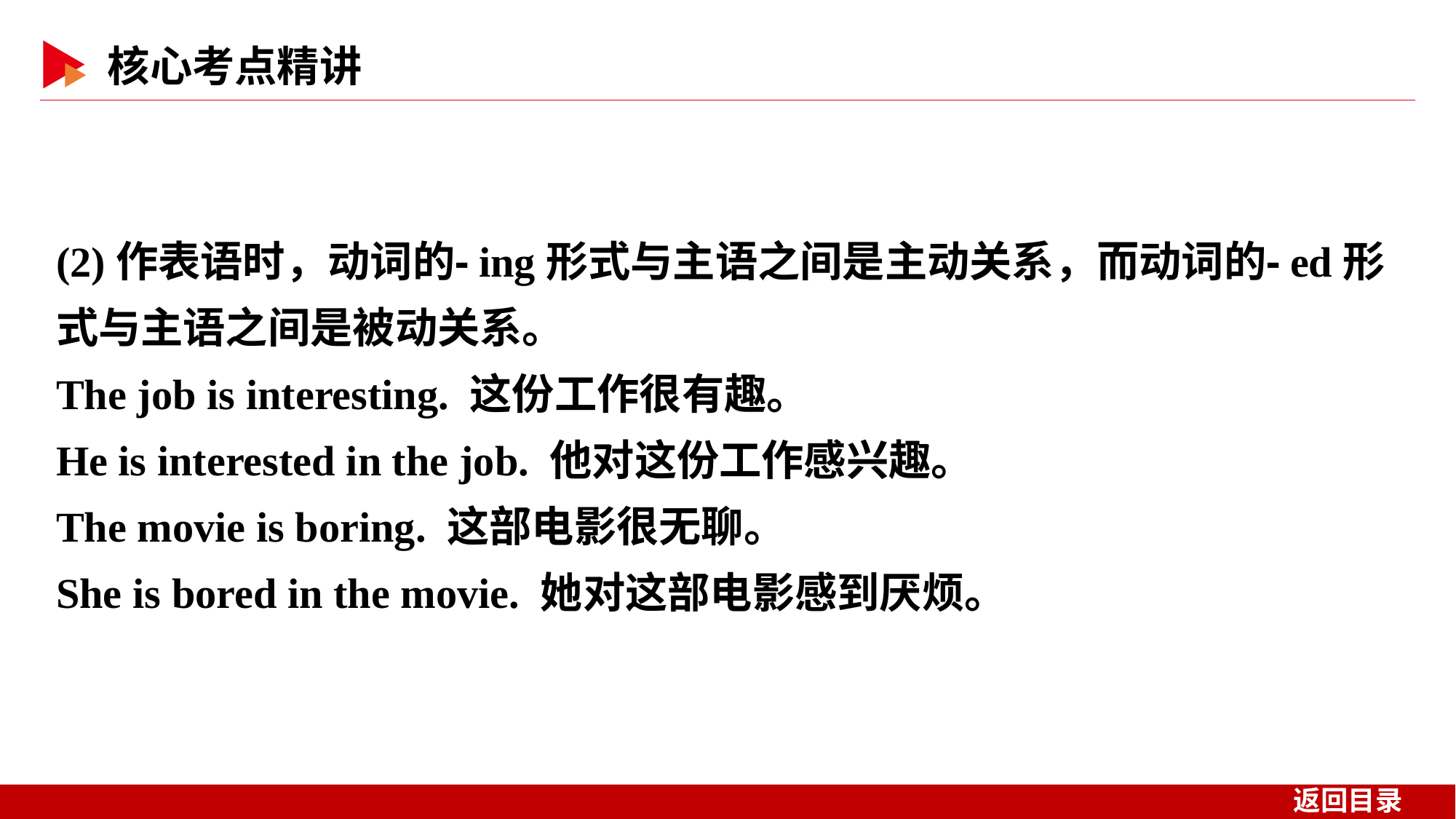

(2)作表语时，动词的⁃ing形式与主语之间是主动关系，而动词的⁃ed形式与主语之间是被动关系。
The job is interesting. 这份工作很有趣。
He is interested in the job. 他对这份工作感兴趣。
The movie is boring. 这部电影很无聊。
She is bored in the movie. 她对这部电影感到厌烦。